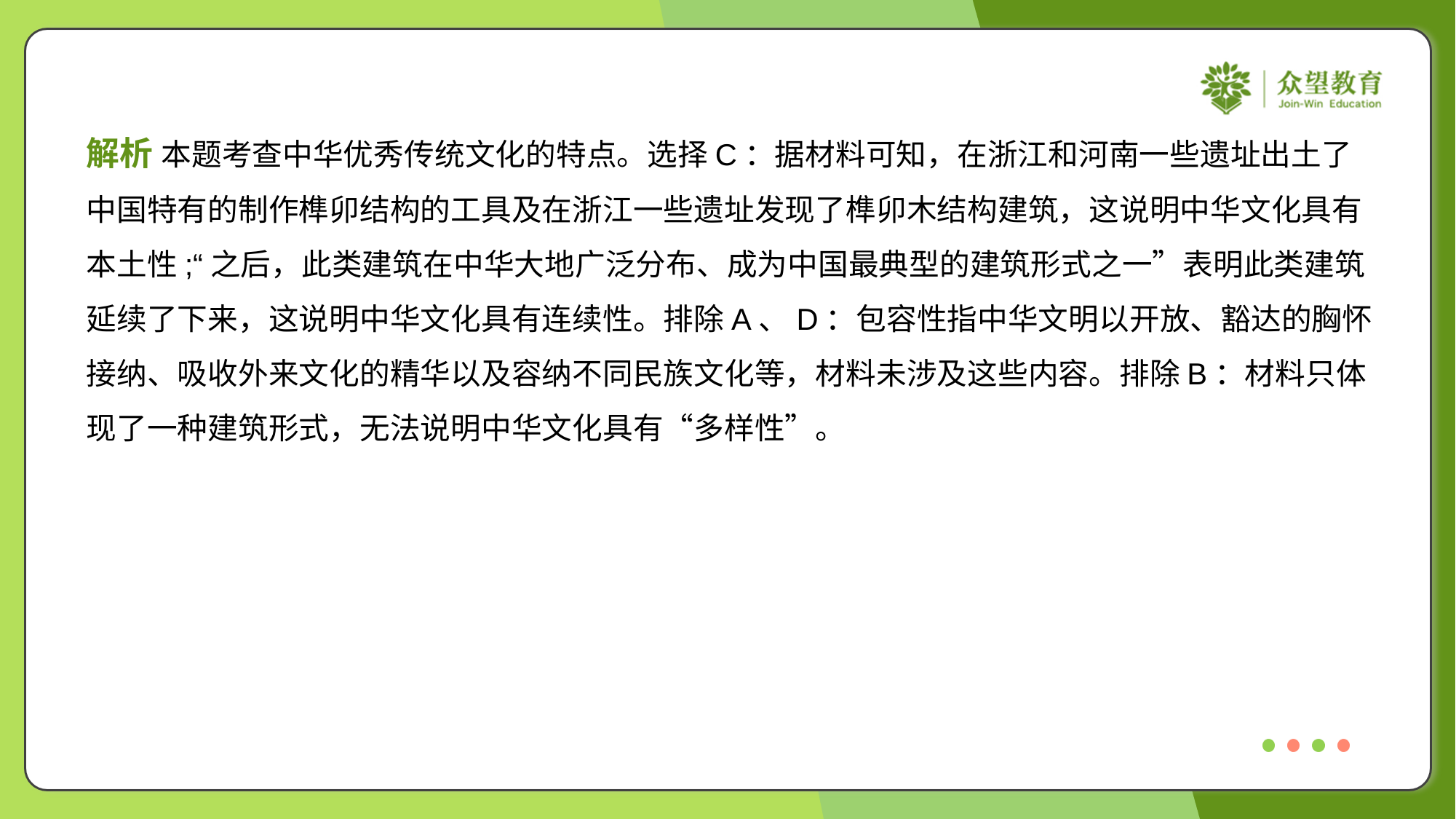

解析 本题考查中华优秀传统文化的特点。选择C：据材料可知，在浙江和河南一些遗址出土了
中国特有的制作榫卯结构的工具及在浙江一些遗址发现了榫卯木结构建筑，这说明中华文化具有
本土性;“之后，此类建筑在中华大地广泛分布、成为中国最典型的建筑形式之一”表明此类建筑
延续了下来，这说明中华文化具有连续性。排除A、D：包容性指中华文明以开放、豁达的胸怀
接纳、吸收外来文化的精华以及容纳不同民族文化等，材料未涉及这些内容。排除B：材料只体
现了一种建筑形式，无法说明中华文化具有“多样性”。